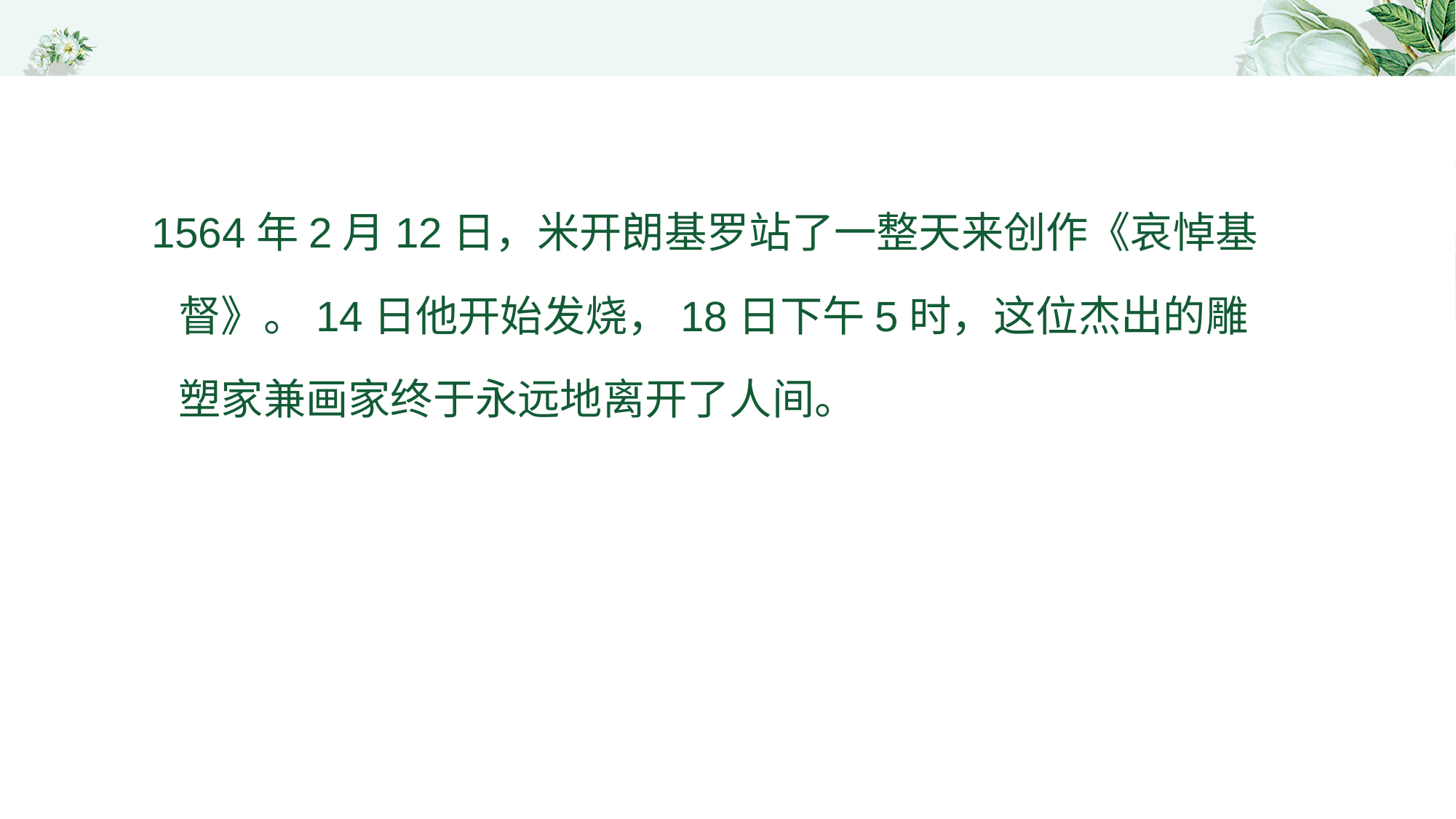

1564年2月12日，米开朗基罗站了一整天来创作《哀悼基督》。14日他开始发烧，18日下午5时，这位杰出的雕塑家兼画家终于永远地离开了人间。